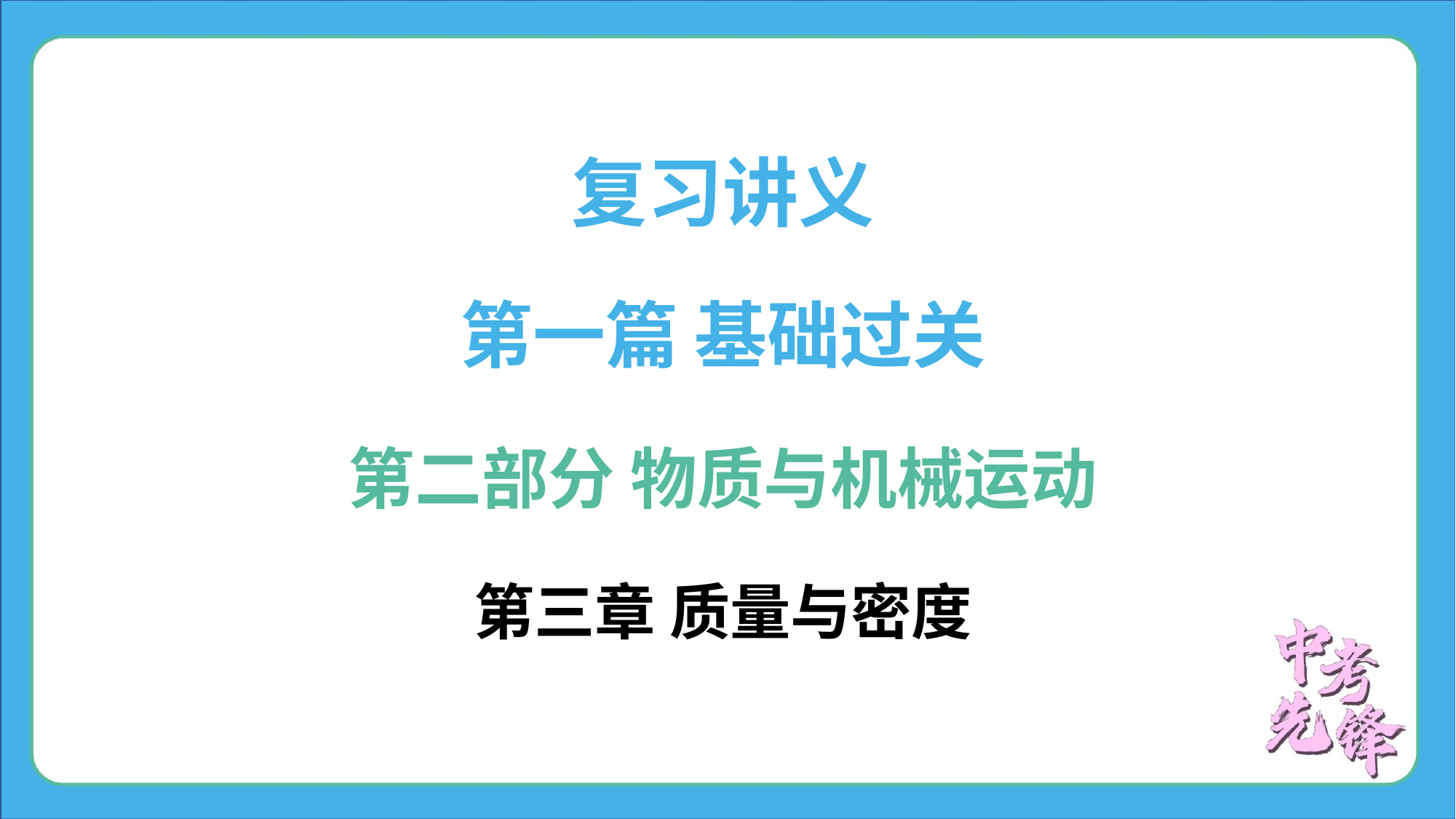

复习讲义
第一篇 基础过关
第二部分 物质与机械运动
第三章 质量与密度